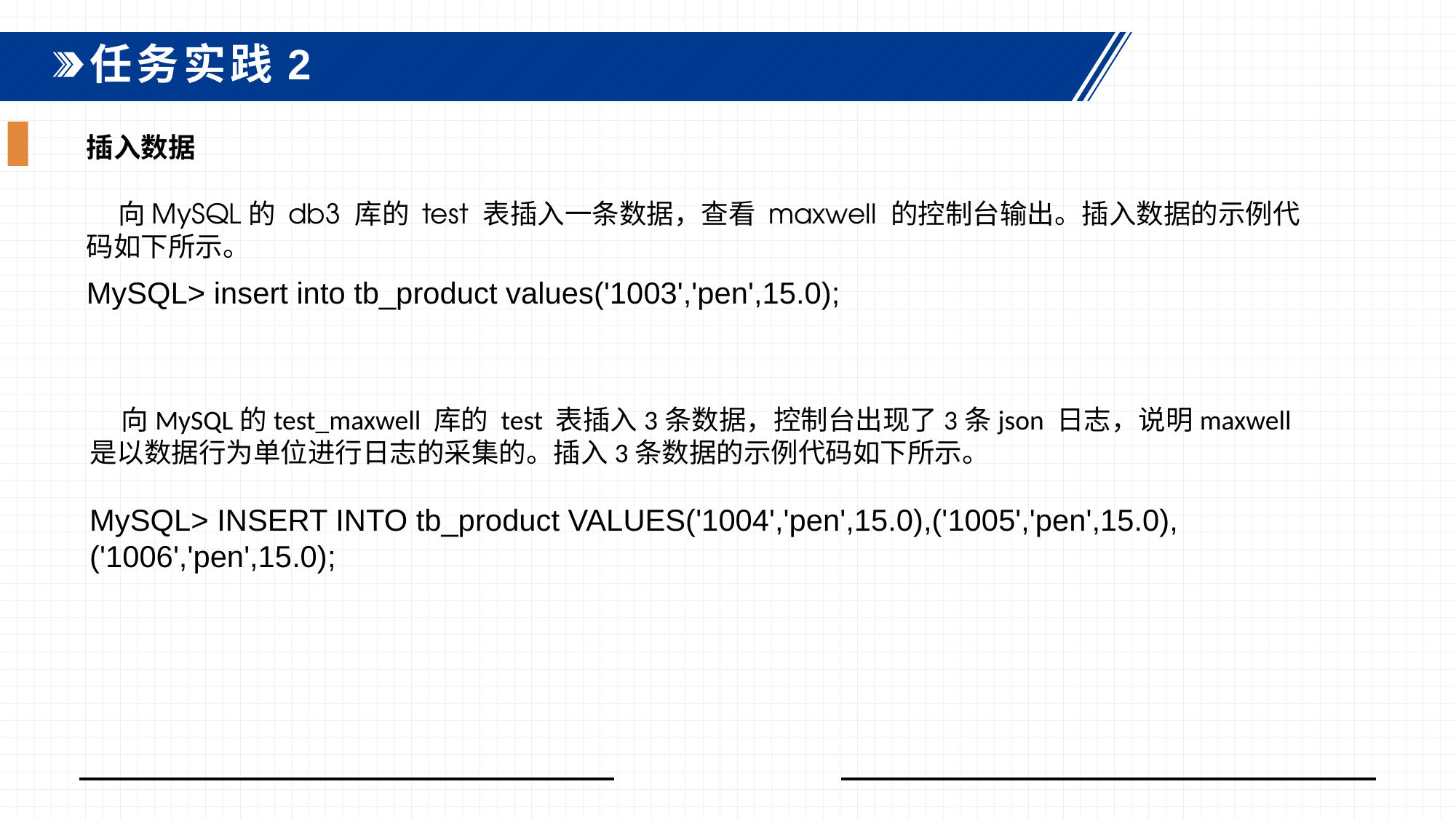

任务实践2
插入数据
向MySQL的 db3 库的 test 表插入一条数据，查看 maxwell 的控制台输出。插入数据的示例代码如下所示。
MySQL> insert into tb_product values('1003','pen',15.0);
向MySQL的test_maxwell 库的 test 表插入3条数据，控制台出现了3条json 日志，说明maxwell是以数据行为单位进行日志的采集的。插入3条数据的示例代码如下所示。
MySQL> INSERT INTO tb_product VALUES('1004','pen',15.0),('1005','pen',15.0),('1006','pen',15.0);